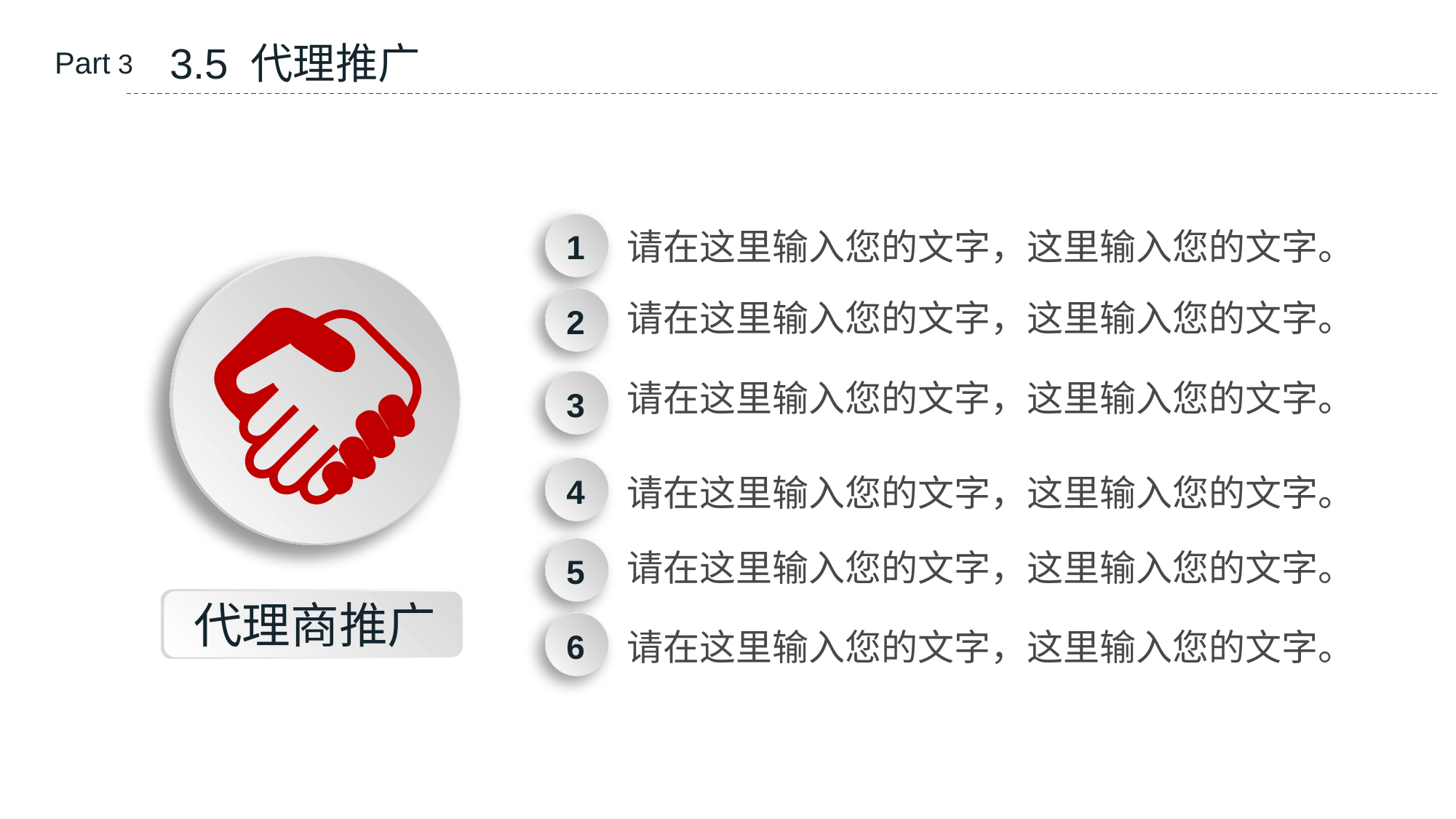

3.5 代理推广
Part 3
1

请在这里输入您的文字，这里输入您的文字。

2

请在这里输入您的文字，这里输入您的文字。

3

请在这里输入您的文字，这里输入您的文字。
4

请在这里输入您的文字，这里输入您的文字。
5

请在这里输入您的文字，这里输入您的文字。

代理商推广
6

请在这里输入您的文字，这里输入您的文字。